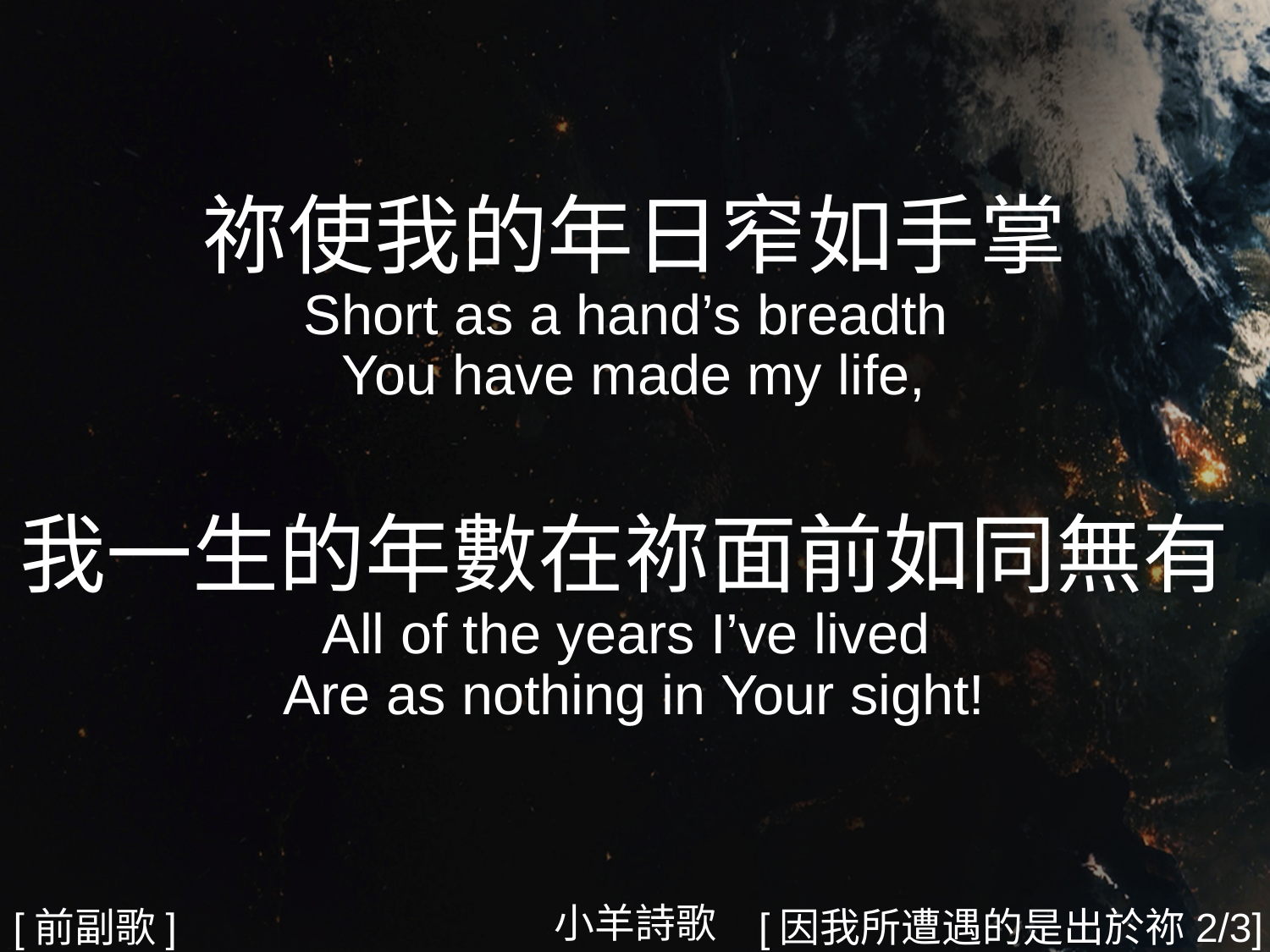

祢使我的年日窄如手掌
Short as a hand’s breadth
You have made my life,

我一生的年數在祢面前如同無有
All of the years I’ve lived
Are as nothing in Your sight!
#

小羊詩歌
[前副歌]
[因我所遭遇的是出於祢2/3]